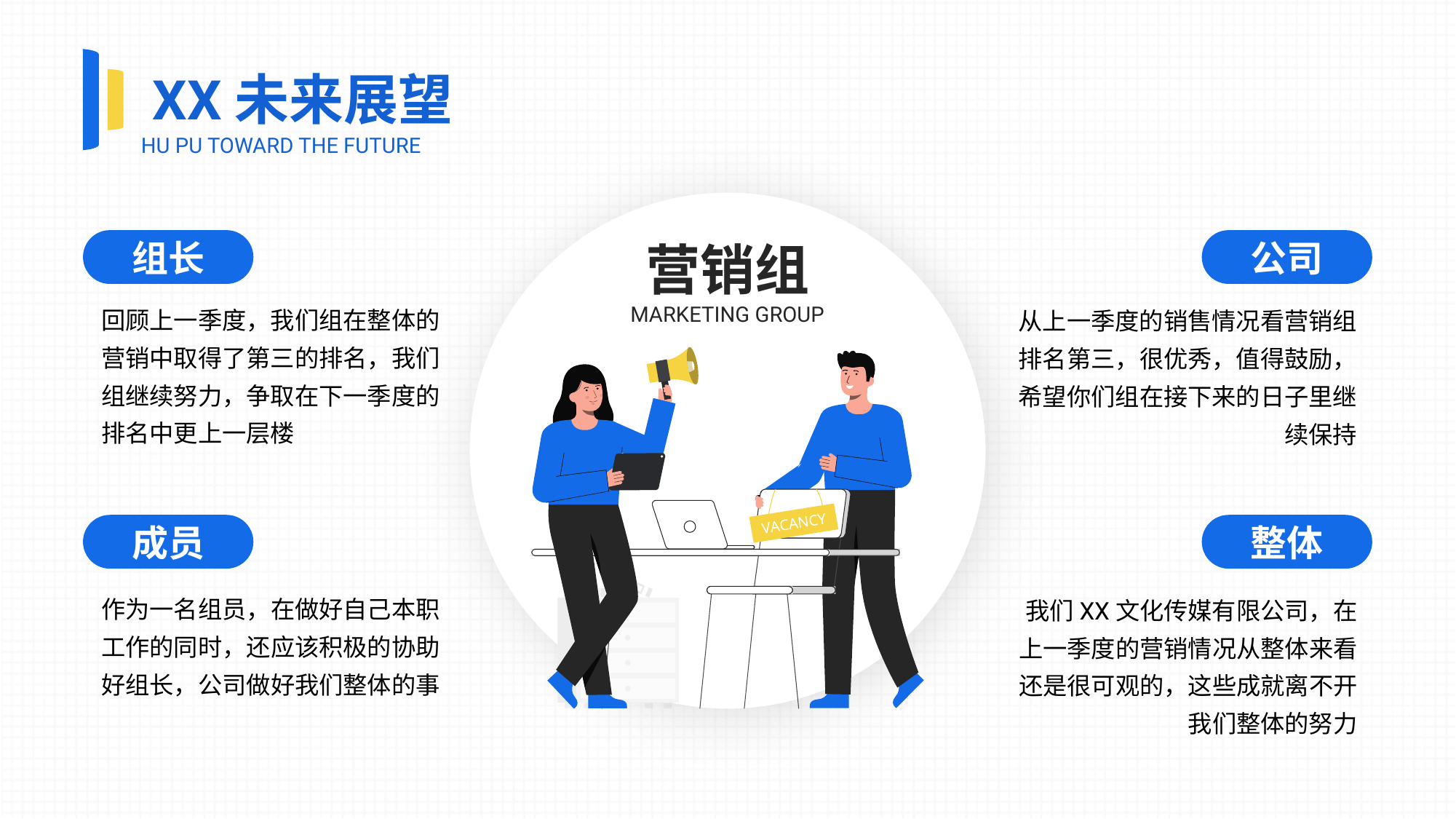

XX未来展望
HU PU TOWARD THE FUTURE

组长
公司
营销组
回顾上一季度，我们组在整体的营销中取得了第三的排名，我们组继续努力，争取在下一季度的排名中更上一层楼
从上一季度的销售情况看营销组排名第三，很优秀，值得鼓励，希望你们组在接下来的日子里继续保持
MARKETING GROUP

成员
整体
作为一名组员，在做好自己本职工作的同时，还应该积极的协助好组长，公司做好我们整体的事
我们XX文化传媒有限公司，在上一季度的营销情况从整体来看还是很可观的，这些成就离不开我们整体的努力